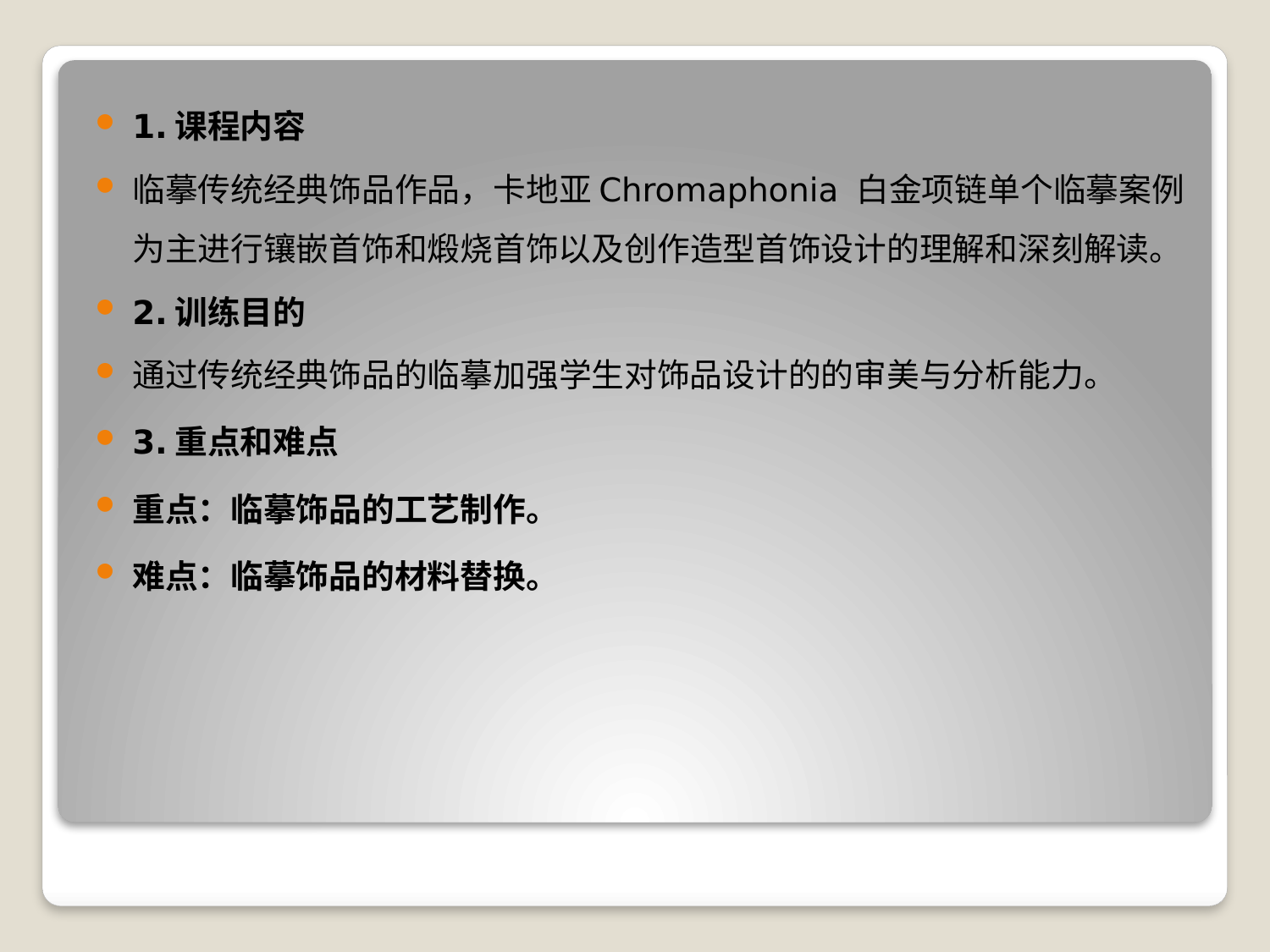

1.课程内容
临摹传统经典饰品作品，卡地亚Chromaphonia 白金项链单个临摹案例为主进行镶嵌首饰和煅烧首饰以及创作造型首饰设计的理解和深刻解读。
2.训练目的
通过传统经典饰品的临摹加强学生对饰品设计的的审美与分析能力。
3.重点和难点
重点：临摹饰品的工艺制作。
难点：临摹饰品的材料替换。